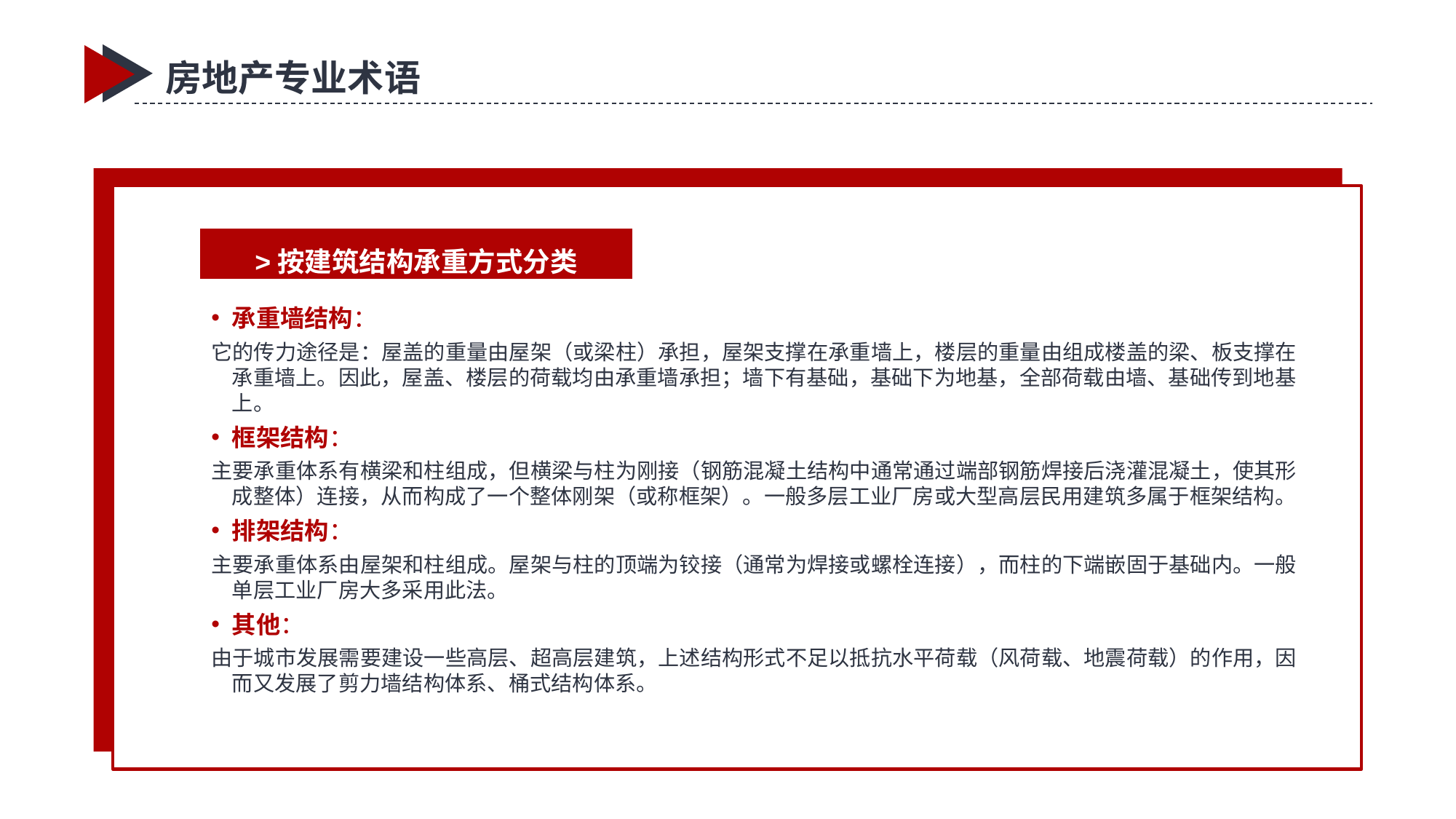

房地产专业术语

>按建筑结构承重方式分类
承重墙结构：
它的传力途径是：屋盖的重量由屋架（或梁柱）承担，屋架支撑在承重墙上，楼层的重量由组成楼盖的梁、板支撑在承重墙上。因此，屋盖、楼层的荷载均由承重墙承担；墙下有基础，基础下为地基，全部荷载由墙、基础传到地基上。
框架结构：
主要承重体系有横梁和柱组成，但横梁与柱为刚接（钢筋混凝土结构中通常通过端部钢筋焊接后浇灌混凝土，使其形成整体）连接，从而构成了一个整体刚架（或称框架）。一般多层工业厂房或大型高层民用建筑多属于框架结构。
排架结构：
主要承重体系由屋架和柱组成。屋架与柱的顶端为铰接（通常为焊接或螺栓连接），而柱的下端嵌固于基础内。一般单层工业厂房大多采用此法。
其他：
由于城市发展需要建设一些高层、超高层建筑，上述结构形式不足以抵抗水平荷载（风荷载、地震荷载）的作用，因而又发展了剪力墙结构体系、桶式结构体系。